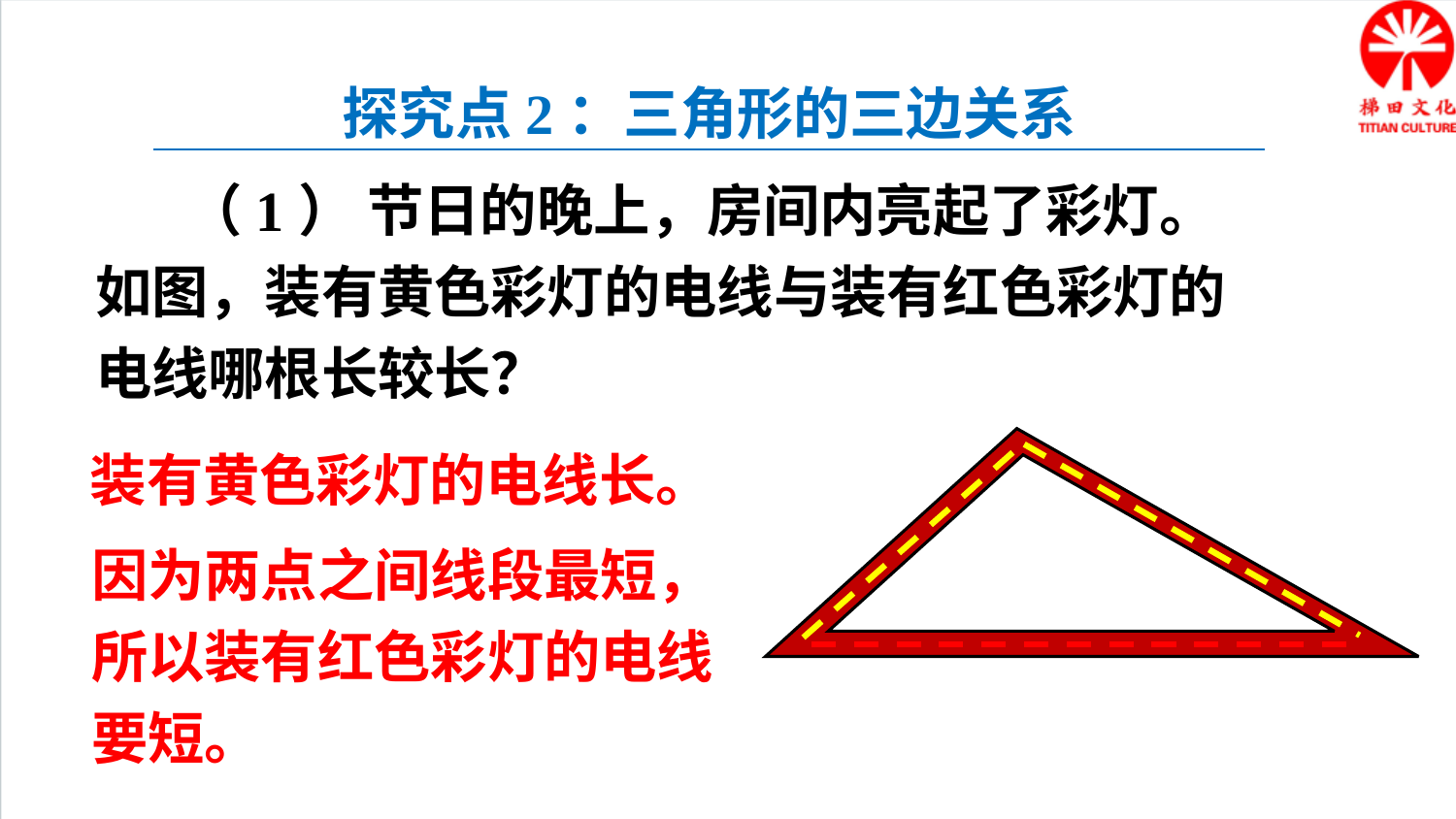

探究点2：三角形的三边关系
      （1） 节日的晚上，房间内亮起了彩灯。如图，装有黄色彩灯的电线与装有红色彩灯的电线哪根长较长？
装有黄色彩灯的电线长。

因为两点之间线段最短，所以装有红色彩灯的电线要短。